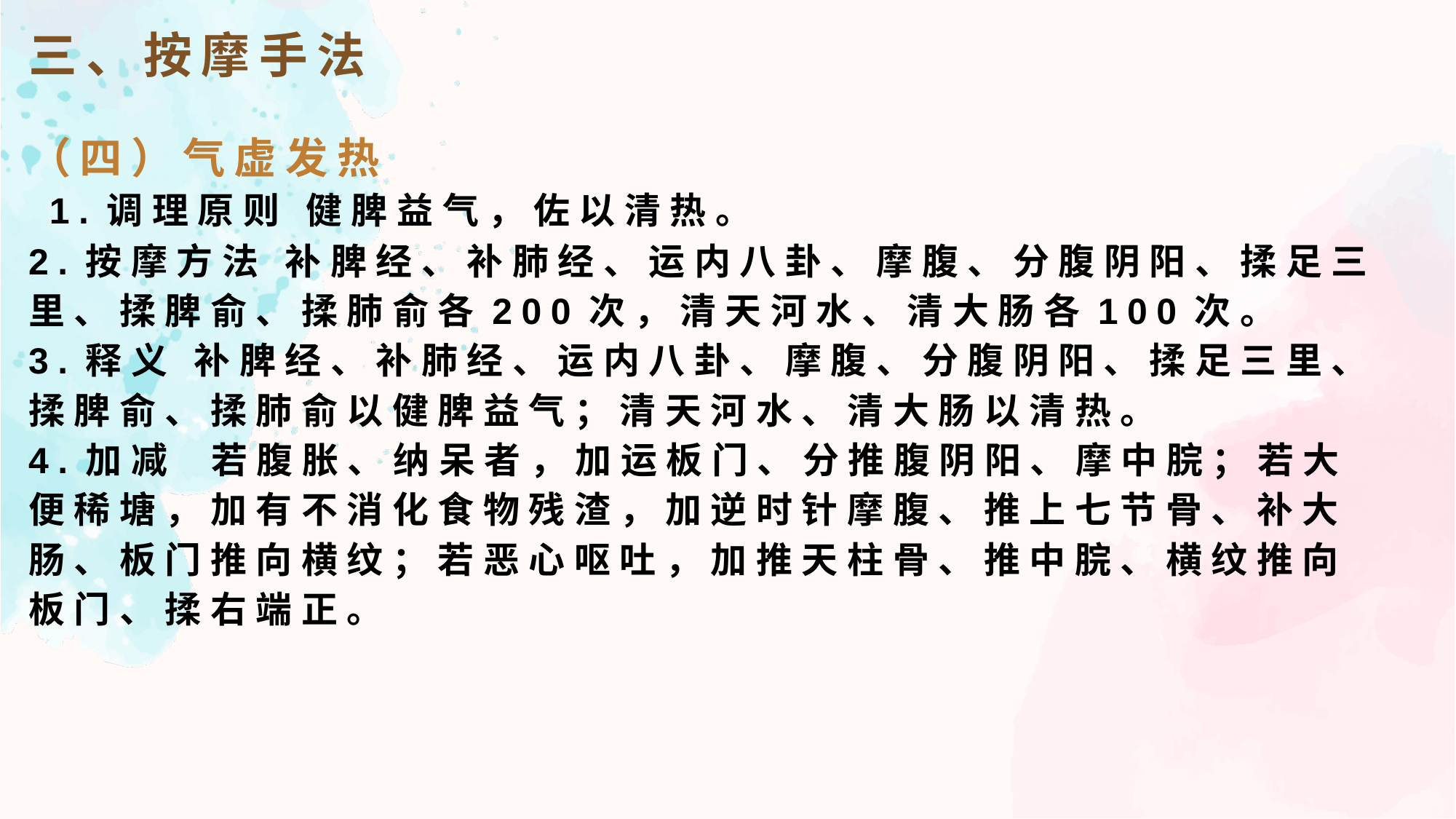

三、按摩手法

（四）气虚发热
 1.调理原则 健脾益气，佐以清热。
2.按摩方法 补脾经、补肺经、运内八卦、摩腹、分腹阴阳、揉足三里、揉脾俞、揉肺俞各200次，清天河水、清大肠各100次。
3.释义 补脾经、补肺经、运内八卦、摩腹、分腹阴阳、揉足三里、揉脾俞、揉肺俞以健脾益气；清天河水、清大肠以清热。
4.加减  若腹胀、纳呆者，加运板门、分推腹阴阳、摩中脘；若大便稀塘，加有不消化食物残渣，加逆时针摩腹、推上七节骨、补大肠、板门推向横纹；若恶心呕吐，加推天柱骨、推中脘、横纹推向板门、揉右端正。